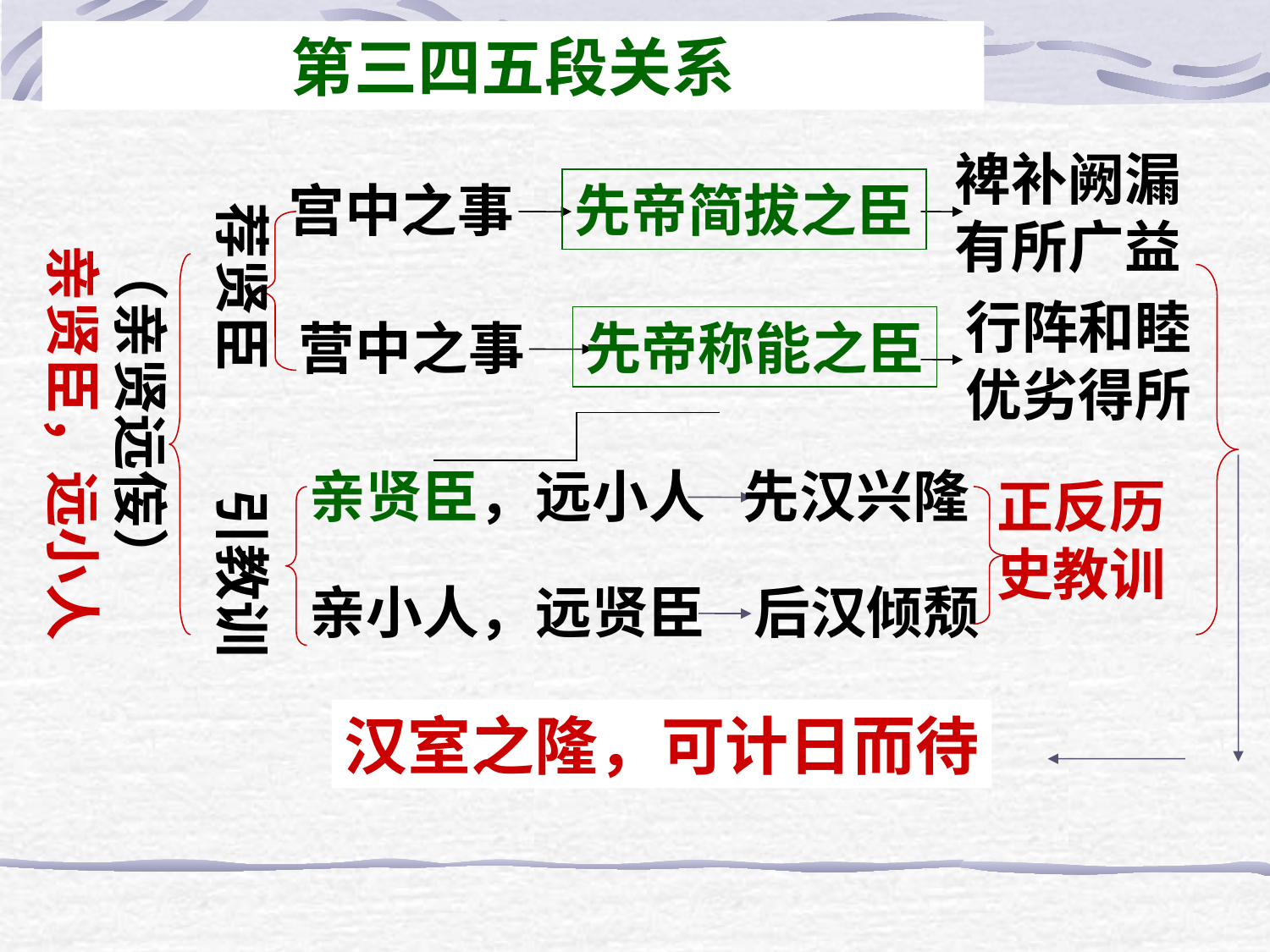

第三四五段关系
裨补阙漏
有所广益
宫中之事
先帝简拔之臣
荐贤臣

（亲贤远侫）
亲贤臣，远小人

行阵和睦
优劣得所
营中之事
先帝称能之臣

亲贤臣，远小人
先汉兴隆

正反历史教训
引教训

亲小人，远贤臣
后汉倾颓

汉室之隆，可计日而待